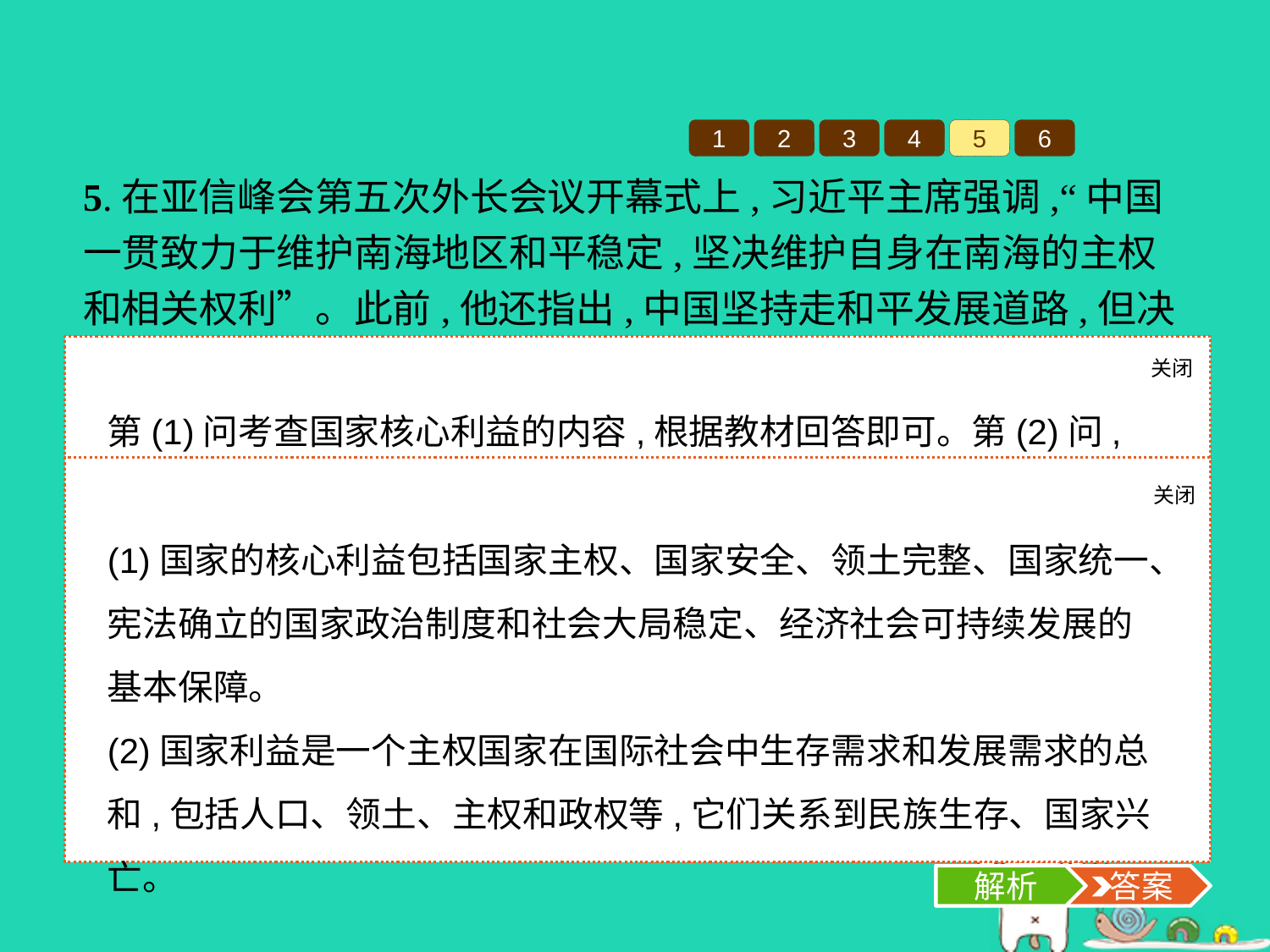

1
2
3
4
5
6
5.在亚信峰会第五次外长会议开幕式上,习近平主席强调,“中国一贯致力于维护南海地区和平稳定,坚决维护自身在南海的主权和相关权利”。此前,他还指出,中国坚持走和平发展道路,但决不能放弃我们的正当权益,决不牺牲国家核心利益,必要时我们将以武力捍卫领土主权。
阅读上述材料,运用所学知识回答下列问题。
(1)国家的核心利益包括哪些内容?
(2)中国为什么“决不牺牲国家核心利益,必要时我们将以武力捍卫领土主权”?

关闭
解析

第(1)问考查国家核心利益的内容,根据教材回答即可。第(2)问,领土主权是国家生存和发展的必要条件,因此我们应坚决捍卫国家领土主权。

关闭
解析
  答案

(1)国家的核心利益包括国家主权、国家安全、领土完整、国家统一、宪法确立的国家政治制度和社会大局稳定、经济社会可持续发展的基本保障。
(2)国家利益是一个主权国家在国际社会中生存需求和发展需求的总和,包括人口、领土、主权和政权等,它们关系到民族生存、国家兴亡。
解析
  答案